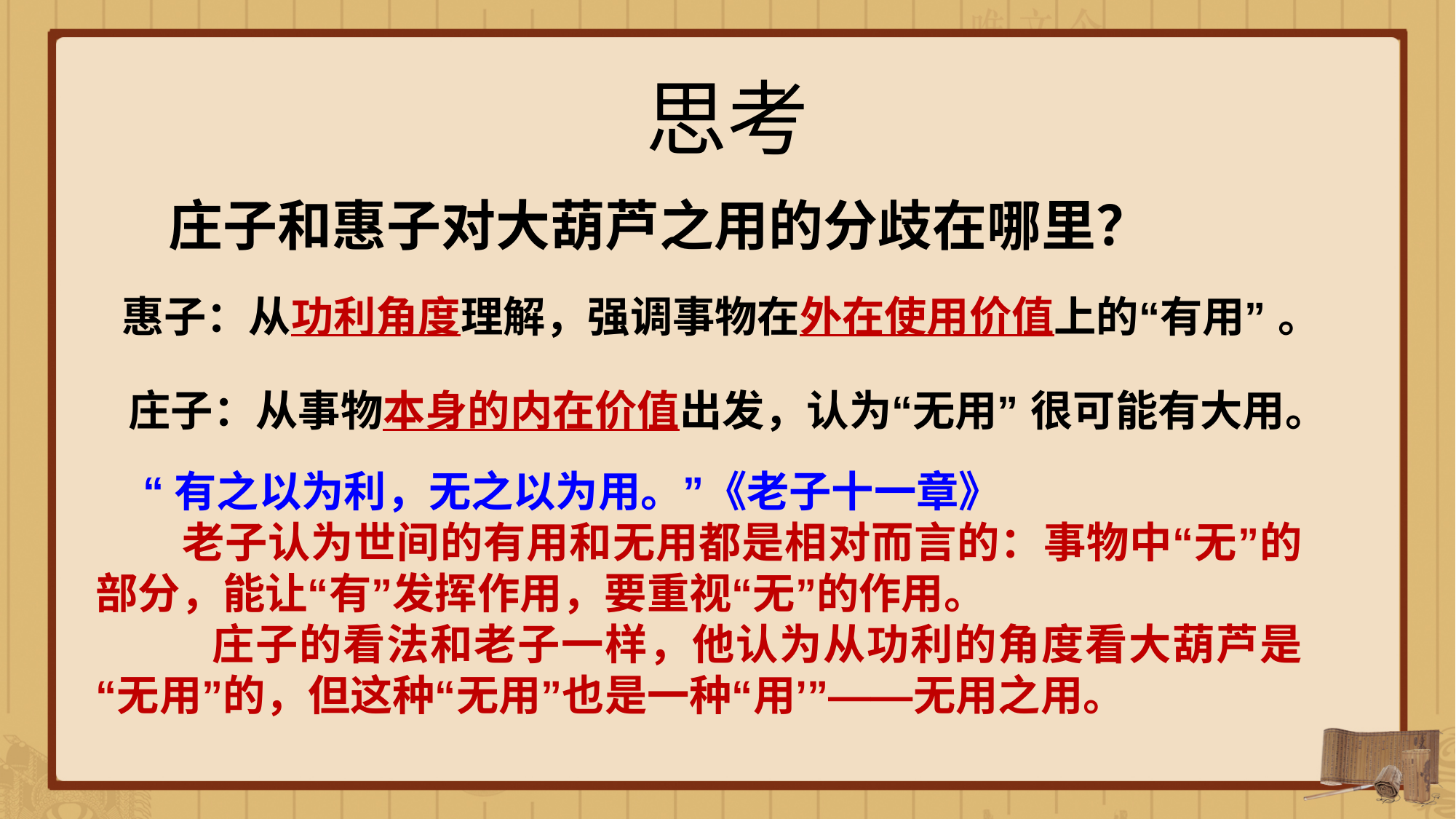

思考
庄子和惠子对大葫芦之用的分歧在哪里？
惠子：从功利角度理解，强调事物在外在使用价值上的“有用” 。
庄子：从事物本身的内在价值出发，认为“无用” 很可能有大用。
    “有之以为利，无之以为用。”《老子十一章》
      老子认为世间的有用和无用都是相对而言的：事物中“无”的部分，能让“有”发挥作用，要重视“无”的作用。
        庄子的看法和老子一样，他认为从功利的角度看大葫芦是“无用”的，但这种“无用”也是一种“用’”——无用之用。